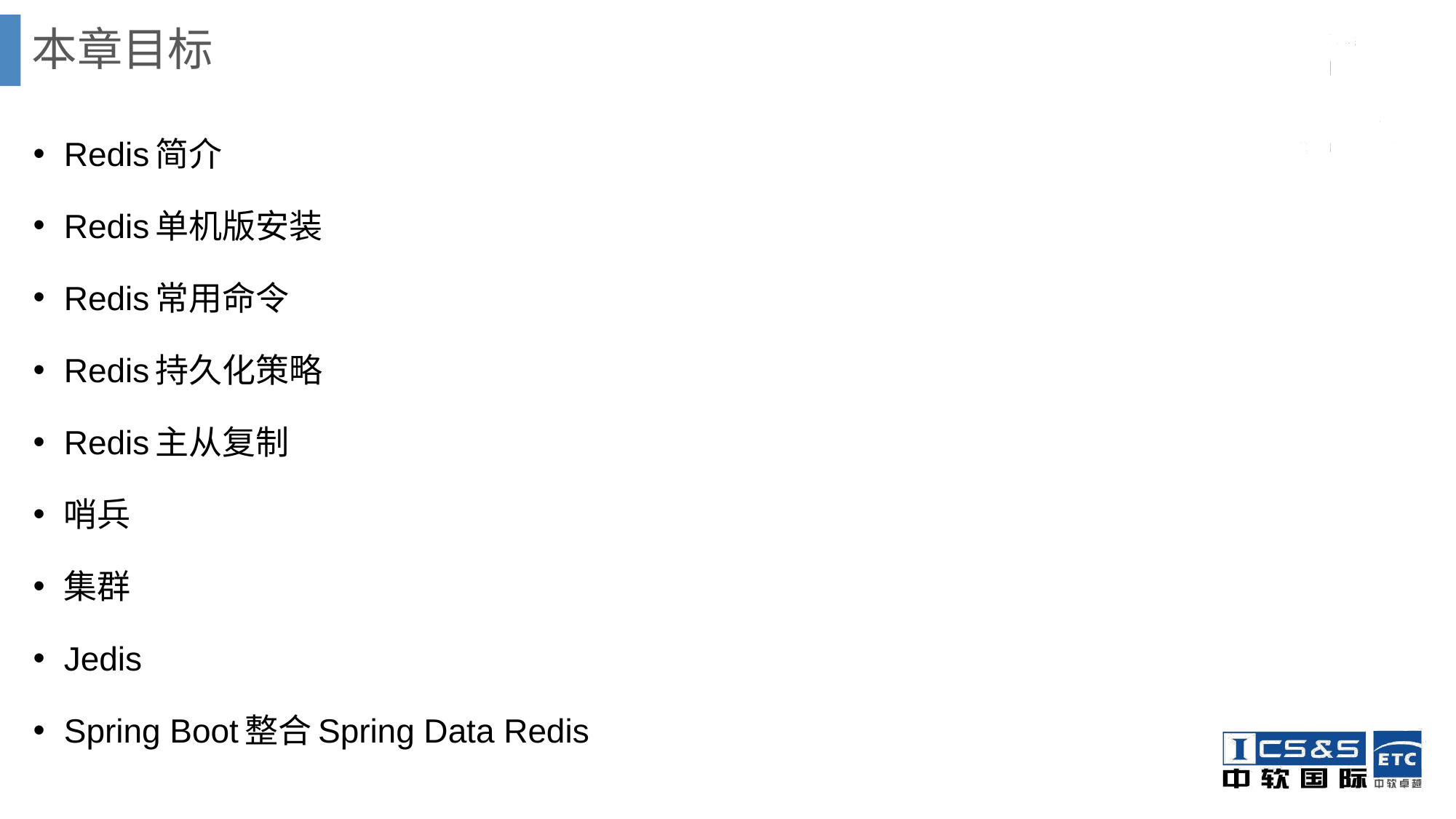

# 本章目标
Redis简介
Redis单机版安装
Redis常用命令
Redis持久化策略
Redis主从复制
哨兵
集群
Jedis
Spring Boot整合Spring Data Redis